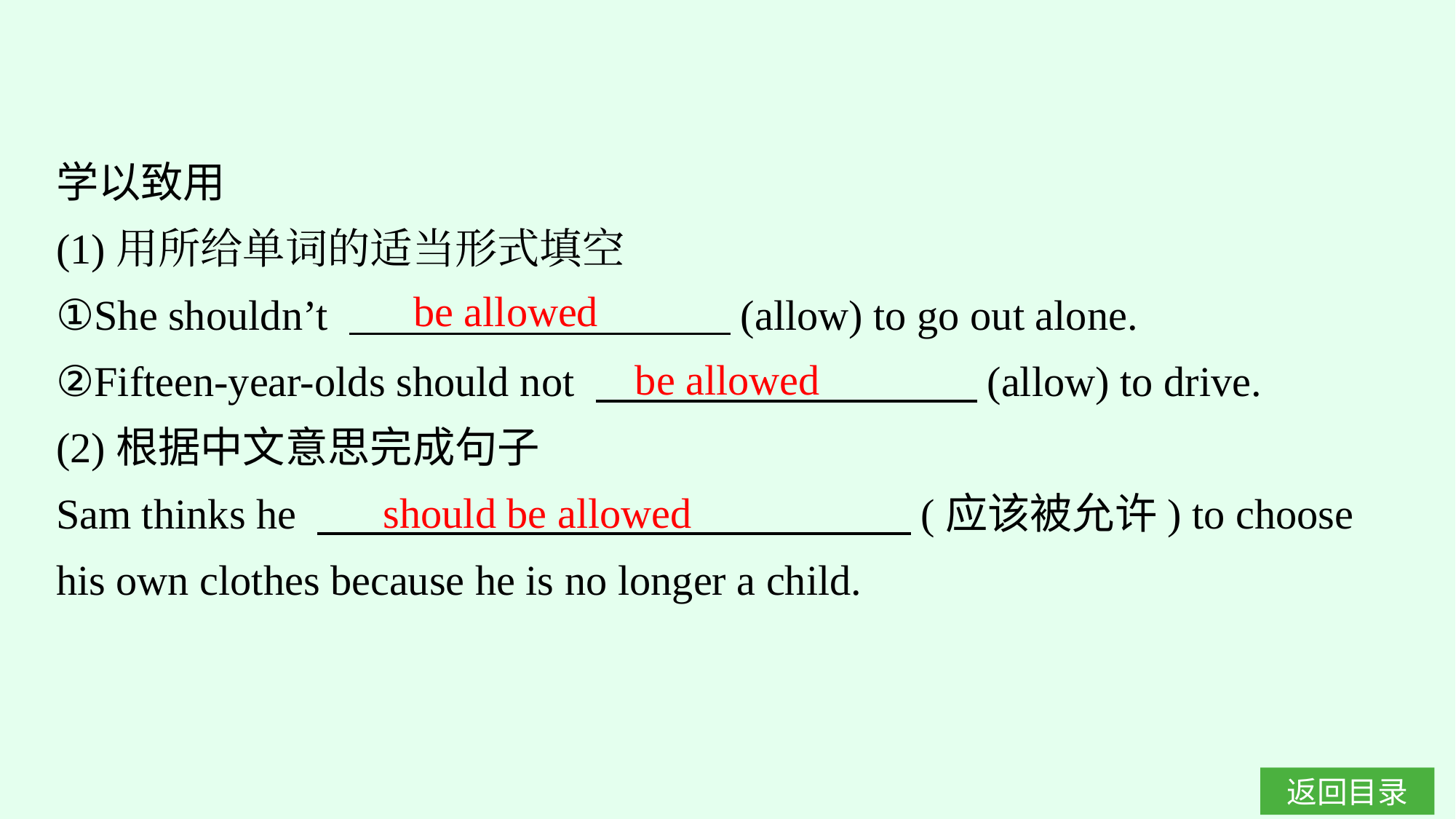

学以致用
(1)用所给单词的适当形式填空
①She shouldn’t 　　　　　　　　　(allow) to go out alone.
②Fifteen-year-olds should not 　　　　　　　　　(allow) to drive.
(2)根据中文意思完成句子
Sam thinks he 　　　　　　　　　　　　　　(应该被允许) to choose his own clothes because he is no longer a child.
be allowed
be allowed
should be allowed